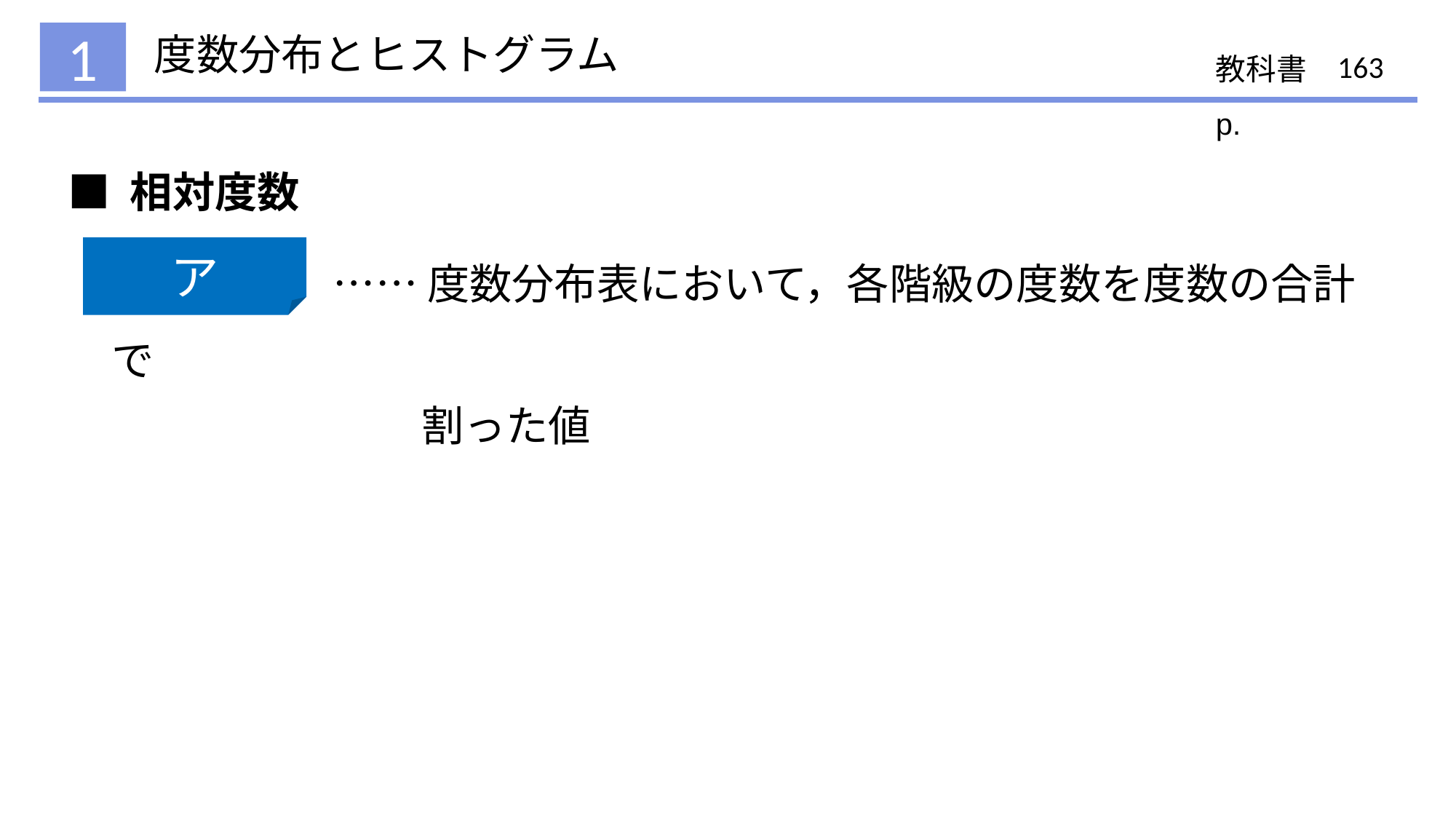

# 度数分布とヒストグラム
1
163
■ 相対度数
相対度数　 …… 度数分布表において，各階級の度数を度数の合計で
割った値
ア